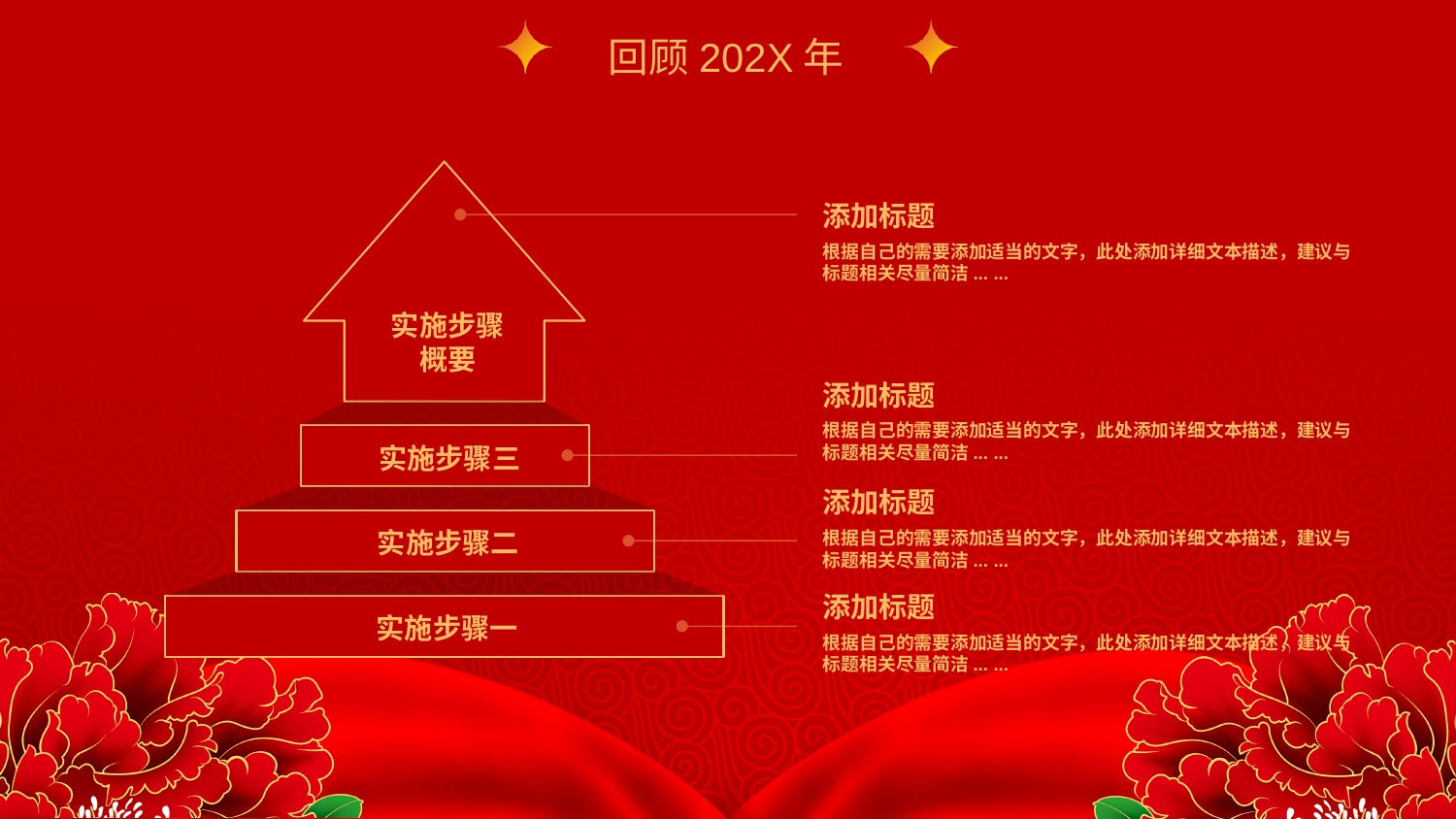

回顾202X年

实施步骤
概要

实施步骤三

实施步骤二

实施步骤一
添加标题
根据自己的需要添加适当的文字，此处添加详细文本描述，建议与标题相关尽量简洁... ...
添加标题
根据自己的需要添加适当的文字，此处添加详细文本描述，建议与标题相关尽量简洁... ...
添加标题
根据自己的需要添加适当的文字，此处添加详细文本描述，建议与标题相关尽量简洁... ...
添加标题
根据自己的需要添加适当的文字，此处添加详细文本描述，建议与标题相关尽量简洁... ...